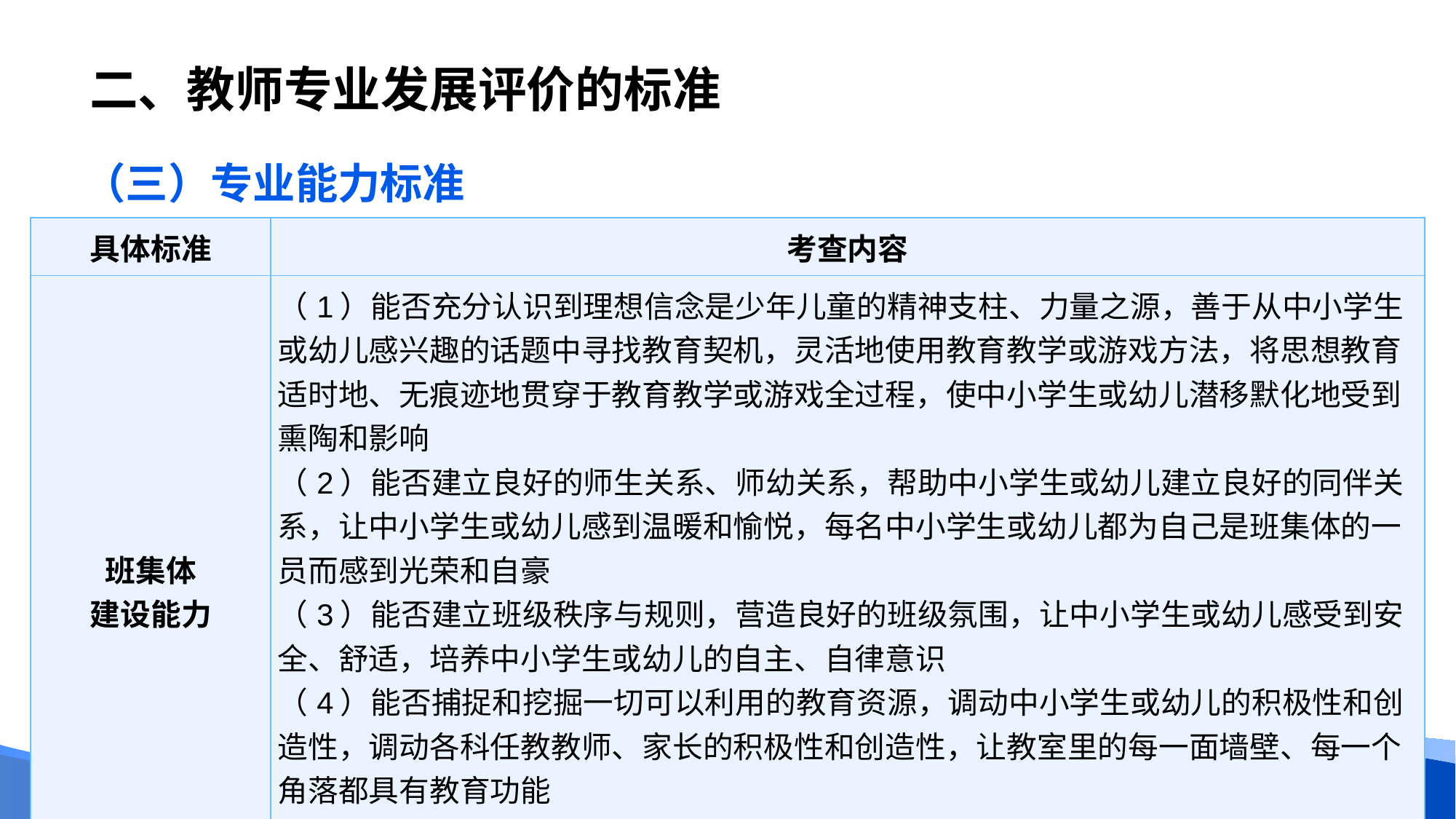

# 二、教师专业发展评价的标准
（三）专业能力标准
| 具体标准 | 考查内容 |
| --- | --- |
| 班集体 建设能力 | （1）能否充分认识到理想信念是少年儿童的精神支柱、力量之源，善于从中小学生或幼儿感兴趣的话题中寻找教育契机，灵活地使用教育教学或游戏方法，将思想教育适时地、无痕迹地贯穿于教育教学或游戏全过程，使中小学生或幼儿潜移默化地受到熏陶和影响 （2）能否建立良好的师生关系、师幼关系，帮助中小学生或幼儿建立良好的同伴关系，让中小学生或幼儿感到温暖和愉悦，每名中小学生或幼儿都为自己是班集体的一员而感到光荣和自豪 （3）能否建立班级秩序与规则，营造良好的班级氛围，让中小学生或幼儿感受到安全、舒适，培养中小学生或幼儿的自主、自律意识 （4）能否捕捉和挖掘一切可以利用的教育资源，调动中小学生或幼儿的积极性和创造性，调动各科任教教师、家长的积极性和创造性，让教室里的每一面墙壁、每一个角落都具有教育功能 （5）能否结合中小学生或幼儿的身心发展规律和特点，组织丰富多彩的班会、团队会或主题活动，对中小学生或幼儿进行爱国主义、集体主义、文明礼仪教育 |